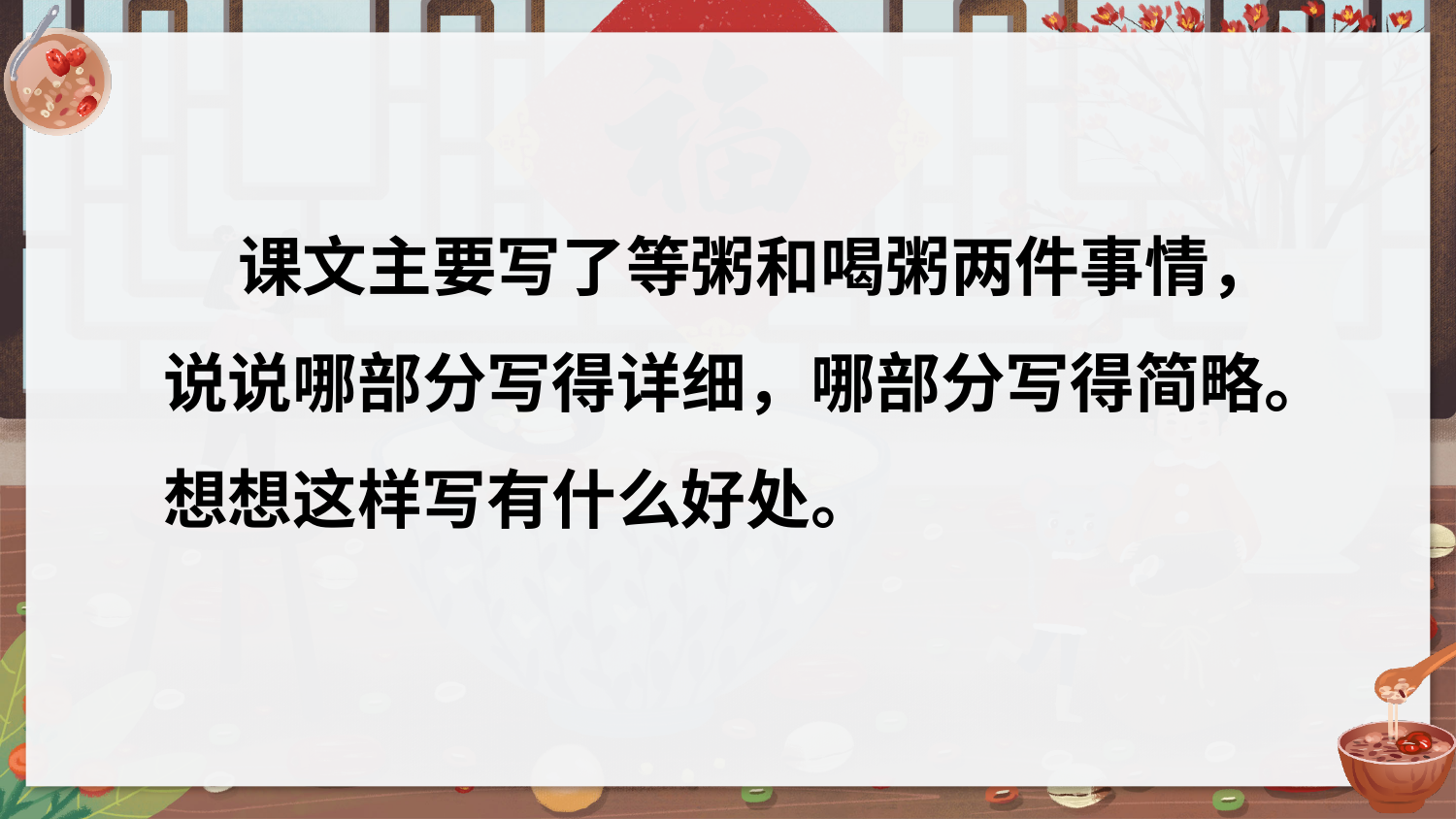

课文主要写了等粥和喝粥两件事情，说说哪部分写得详细，哪部分写得简略。想想这样写有什么好处。